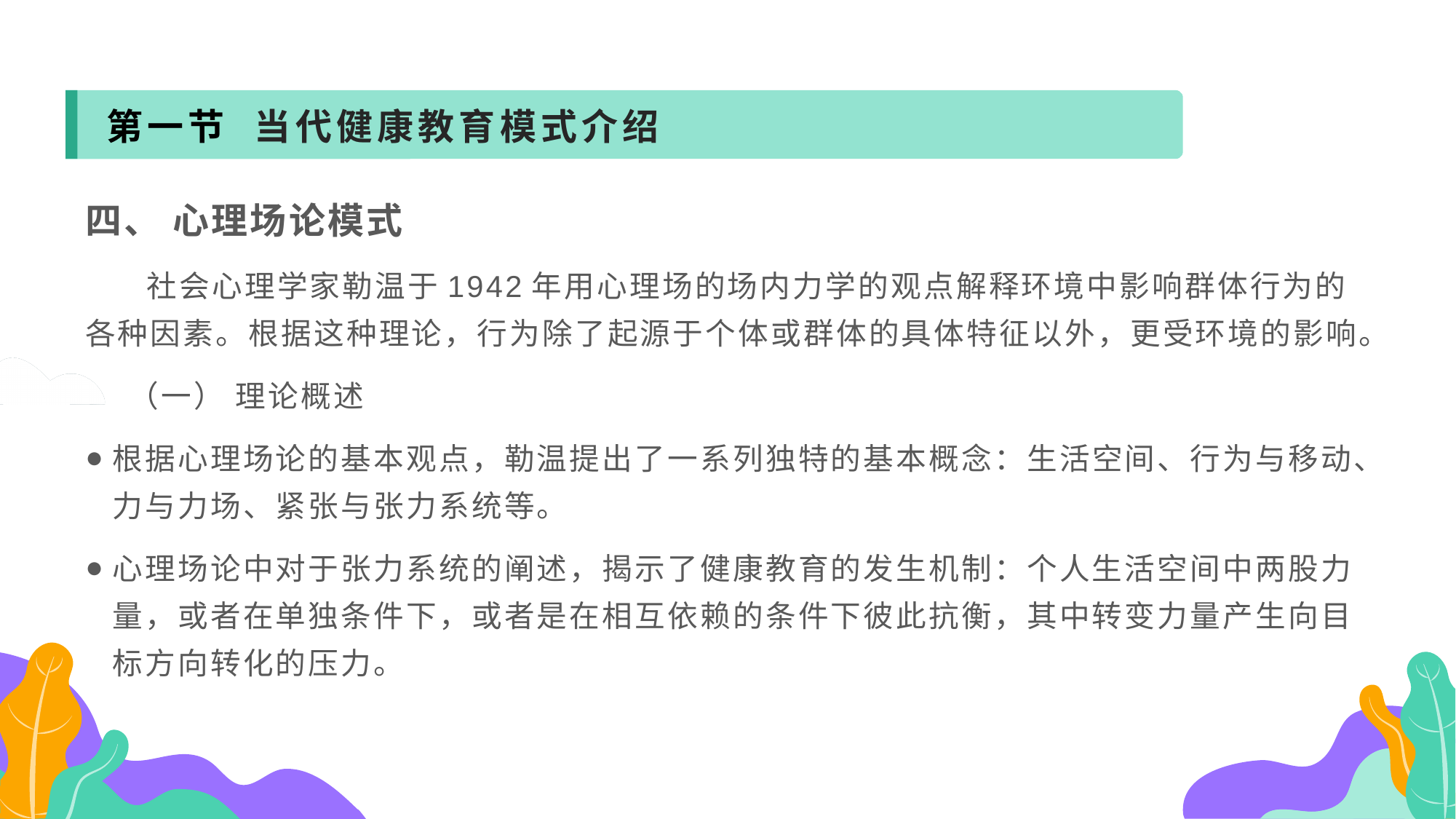

第一节  当代健康教育模式介绍
四、 心理场论模式
      社会心理学家勒温于1942年用心理场的场内力学的观点解释环境中影响群体行为的各种因素。根据这种理论，行为除了起源于个体或群体的具体特征以外，更受环境的影响。
    （一） 理论概述
根据心理场论的基本观点，勒温提出了一系列独特的基本概念：生活空间、行为与移动、力与力场、紧张与张力系统等。
心理场论中对于张力系统的阐述，揭示了健康教育的发生机制：个人生活空间中两股力量，或者在单独条件下，或者是在相互依赖的条件下彼此抗衡，其中转变力量产生向目标方向转化的压力。